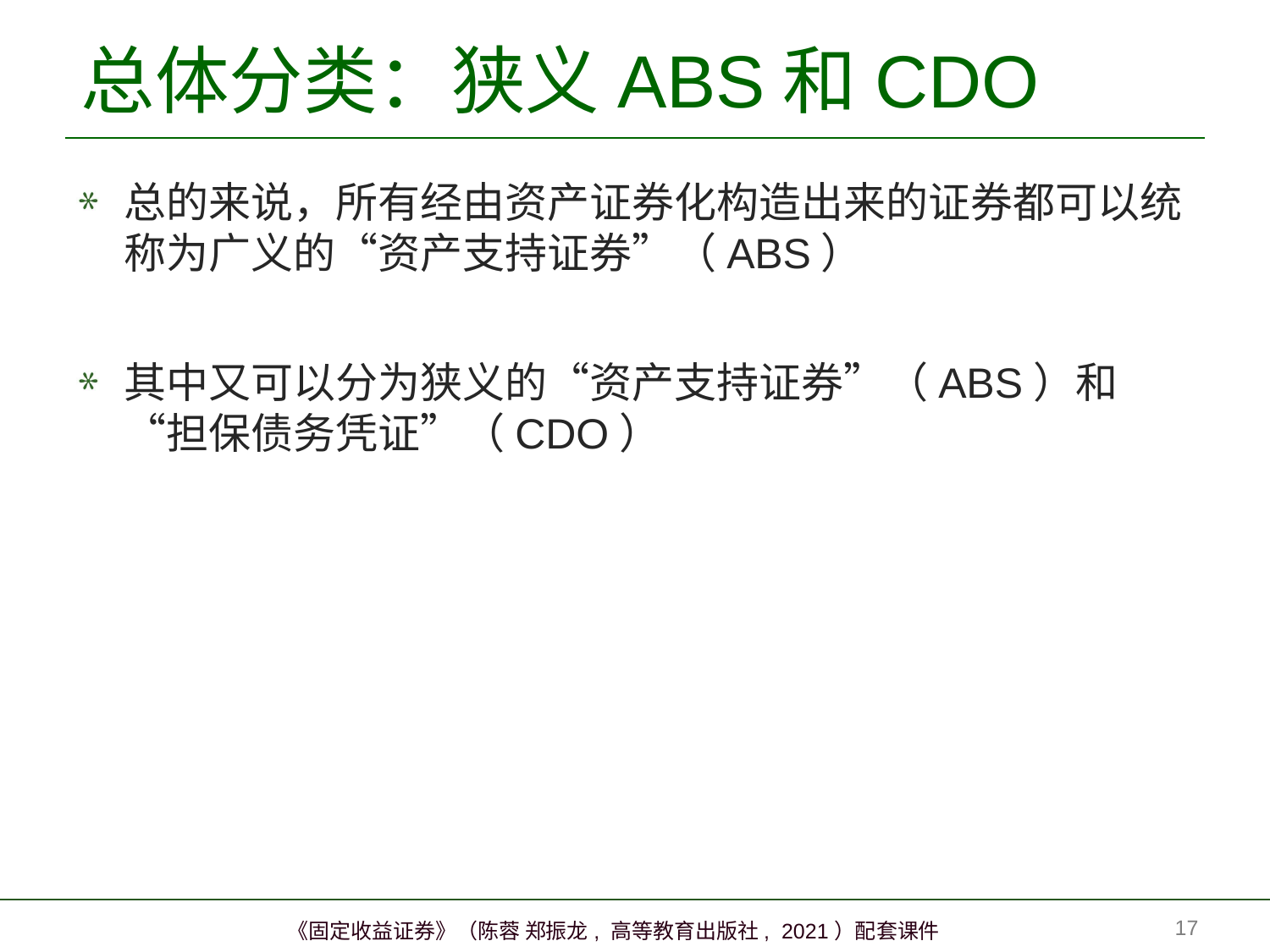

# 总体分类：狭义ABS和CDO
总的来说，所有经由资产证券化构造出来的证券都可以统称为广义的“资产支持证券”（ABS）

其中又可以分为狭义的“资产支持证券”（ABS）和“担保债务凭证”（CDO）

17